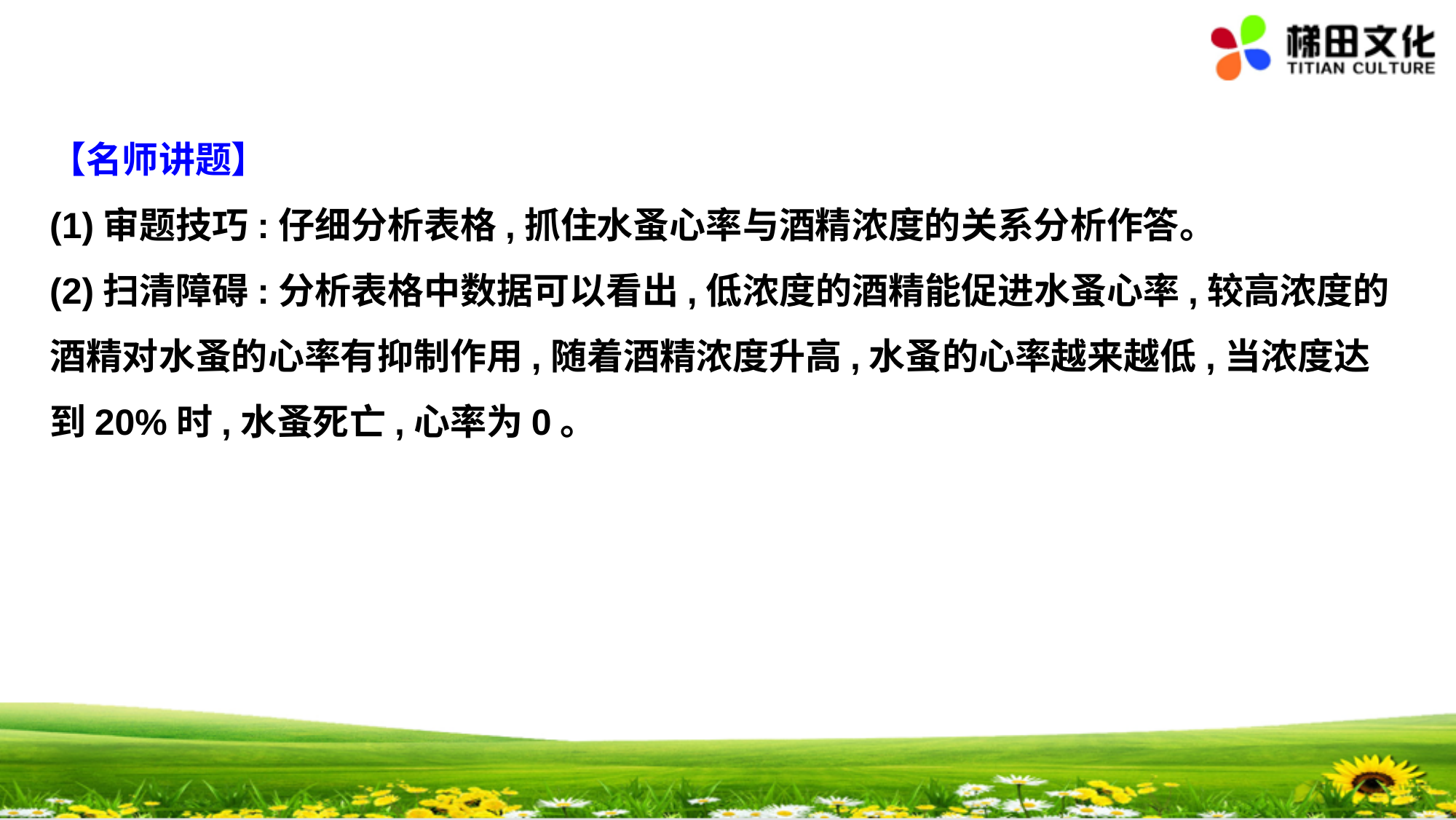

【名师讲题】
(1)审题技巧:仔细分析表格,抓住水蚤心率与酒精浓度的关系分析作答。
(2)扫清障碍:分析表格中数据可以看出,低浓度的酒精能促进水蚤心率,较高浓度的酒精对水蚤的心率有抑制作用,随着酒精浓度升高,水蚤的心率越来越低,当浓度达到20%时,水蚤死亡,心率为0。